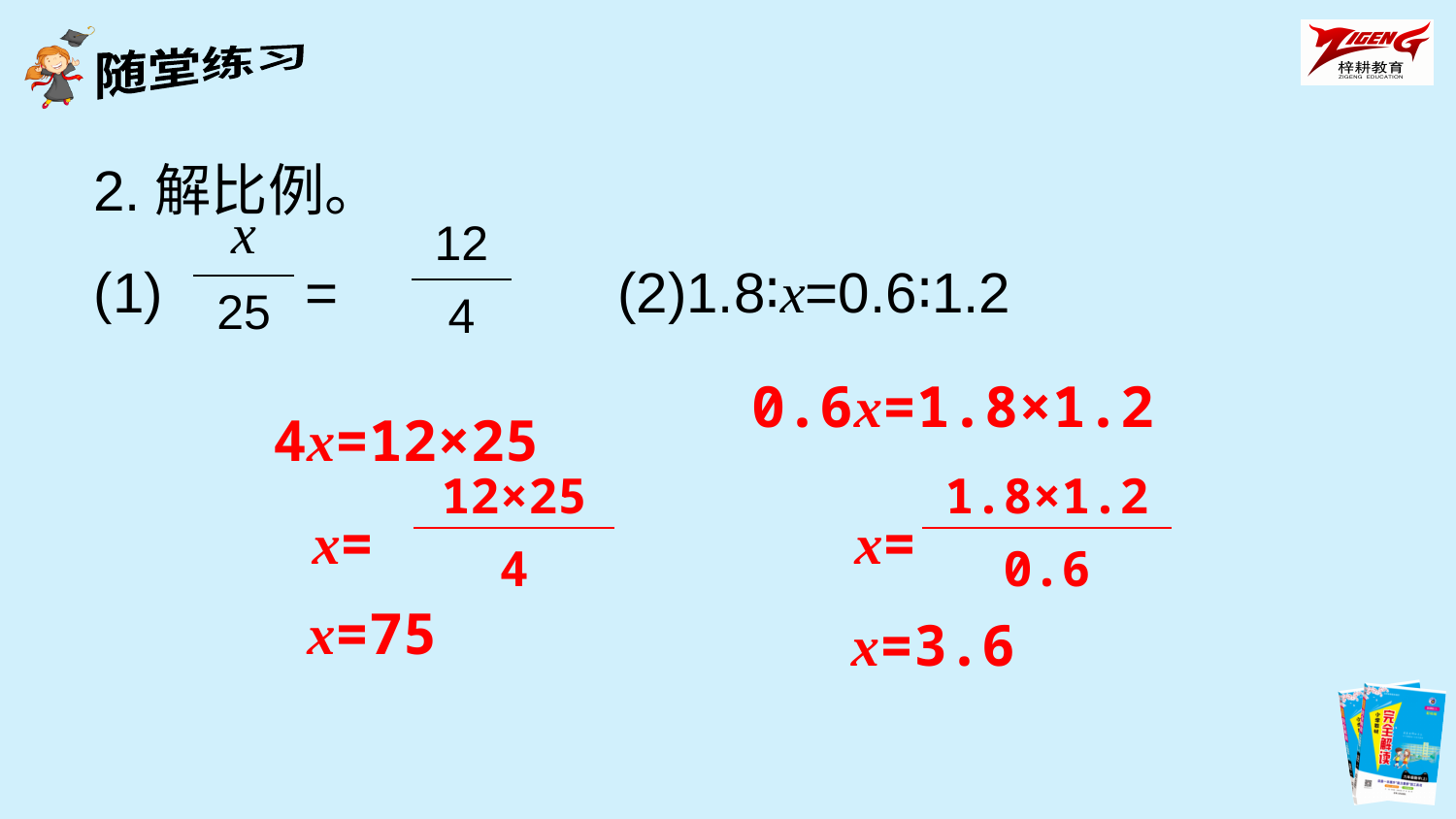

2.解比例。
(1)         =　　           (2)1.8∶x=0.6∶1.2
| x |
| --- |
| 25 |
| 12 |
| --- |
| 4 |
0.6x=1.8×1.2
4x=12×25
| 12×25 |
| --- |
| 4 |
| 1.8×1.2 |
| --- |
| 0.6 |
x=
x=
x=75
x=3.6